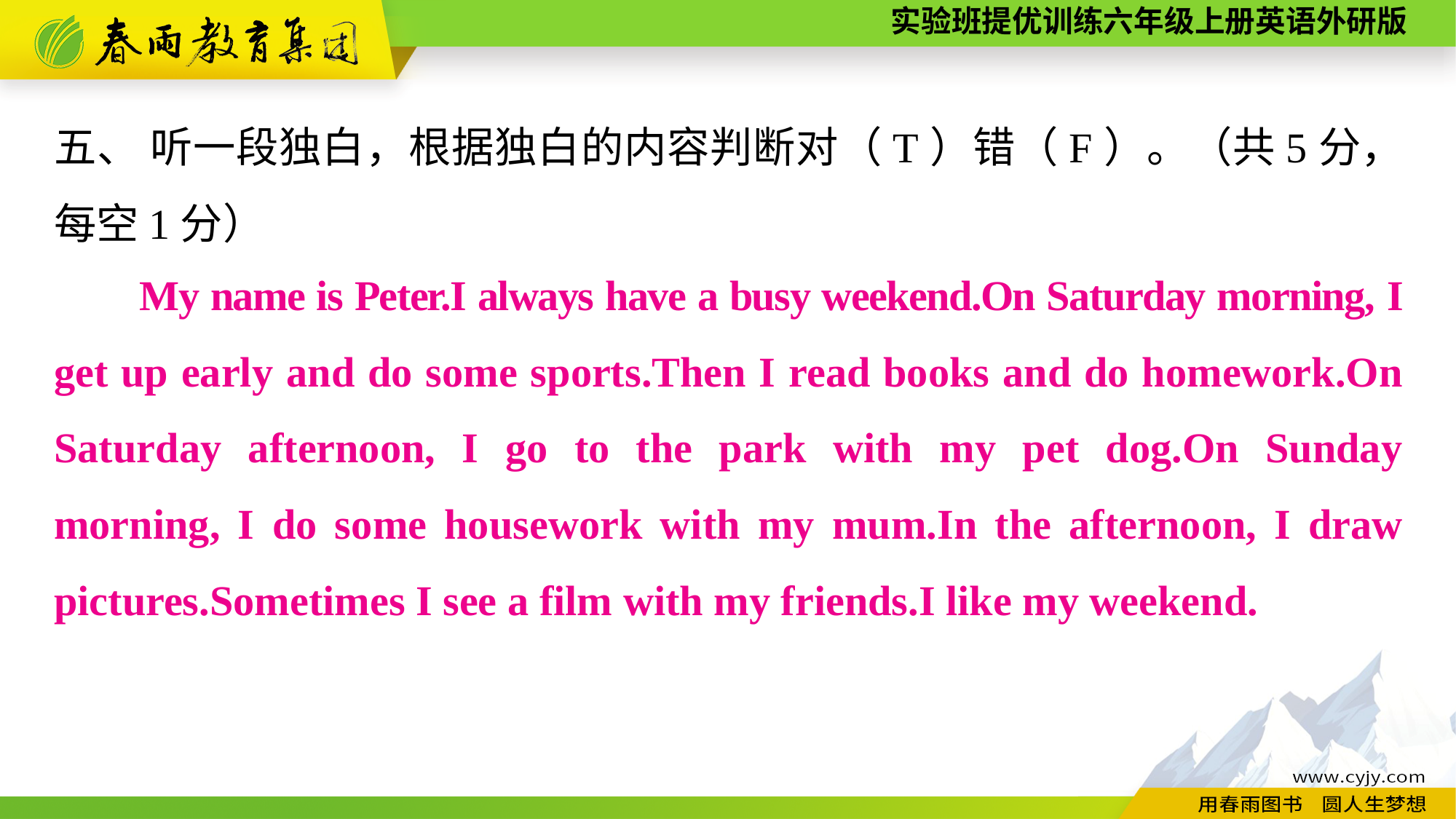

五、 听一段独白，根据独白的内容判断对（T）错（F）。（共5分，每空1分）
My name is Peter.I always have a busy weekend.On Saturday morning, I get up early and do some sports.Then I read books and do homework.On Saturday afternoon, I go to the park with my pet dog.On Sunday morning, I do some housework with my mum.In the afternoon, I draw pictures.Sometimes I see a film with my friends.I like my weekend.